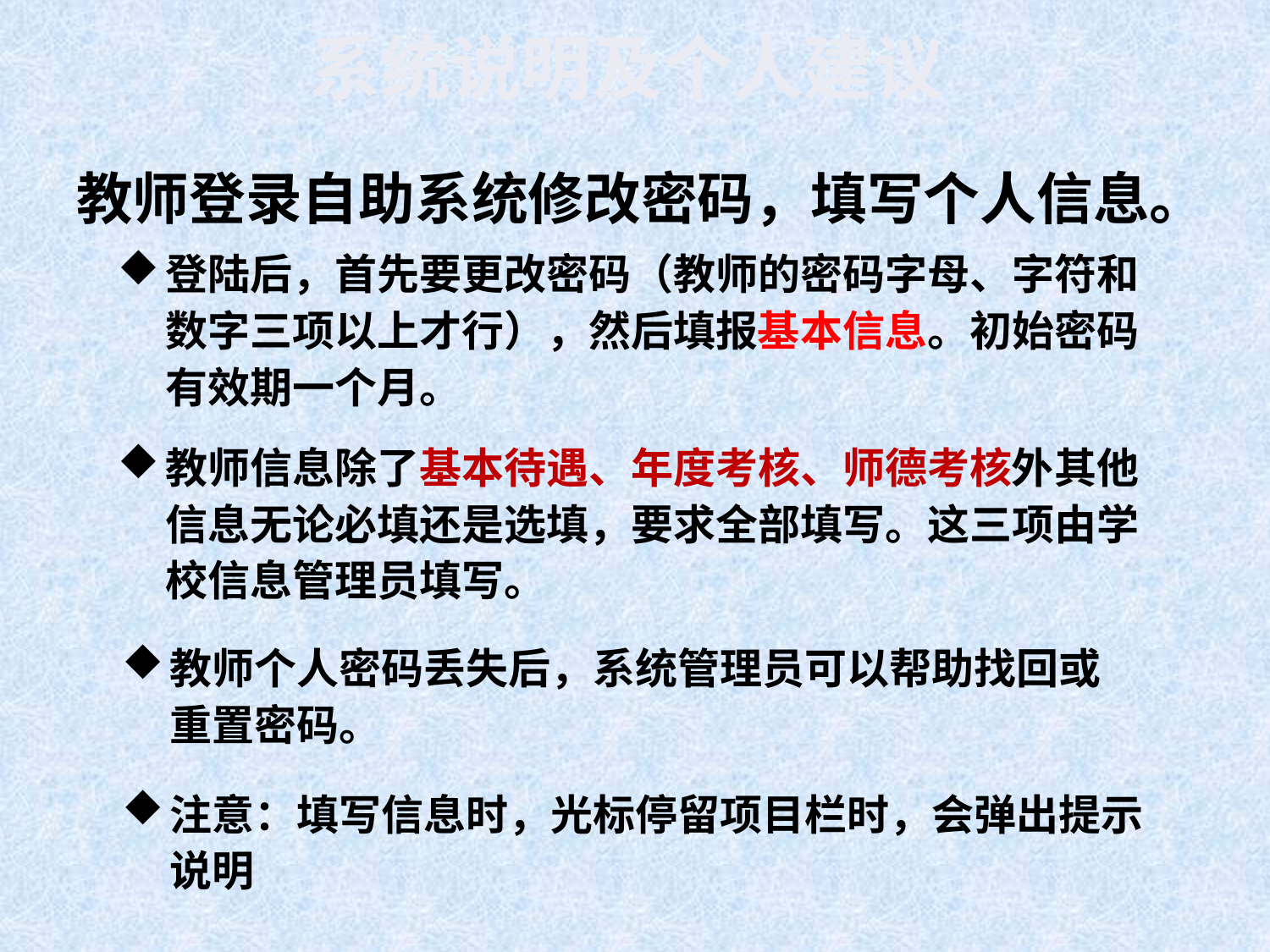

系统说明及个人建议
# 教师登录自助系统修改密码，填写个人信息。
登陆后，首先要更改密码（教师的密码字母、字符和数字三项以上才行），然后填报基本信息。初始密码有效期一个月。
教师信息除了基本待遇、年度考核、师德考核外其他信息无论必填还是选填，要求全部填写。这三项由学校信息管理员填写。
教师个人密码丢失后，系统管理员可以帮助找回或重置密码。
注意：填写信息时，光标停留项目栏时，会弹出提示说明